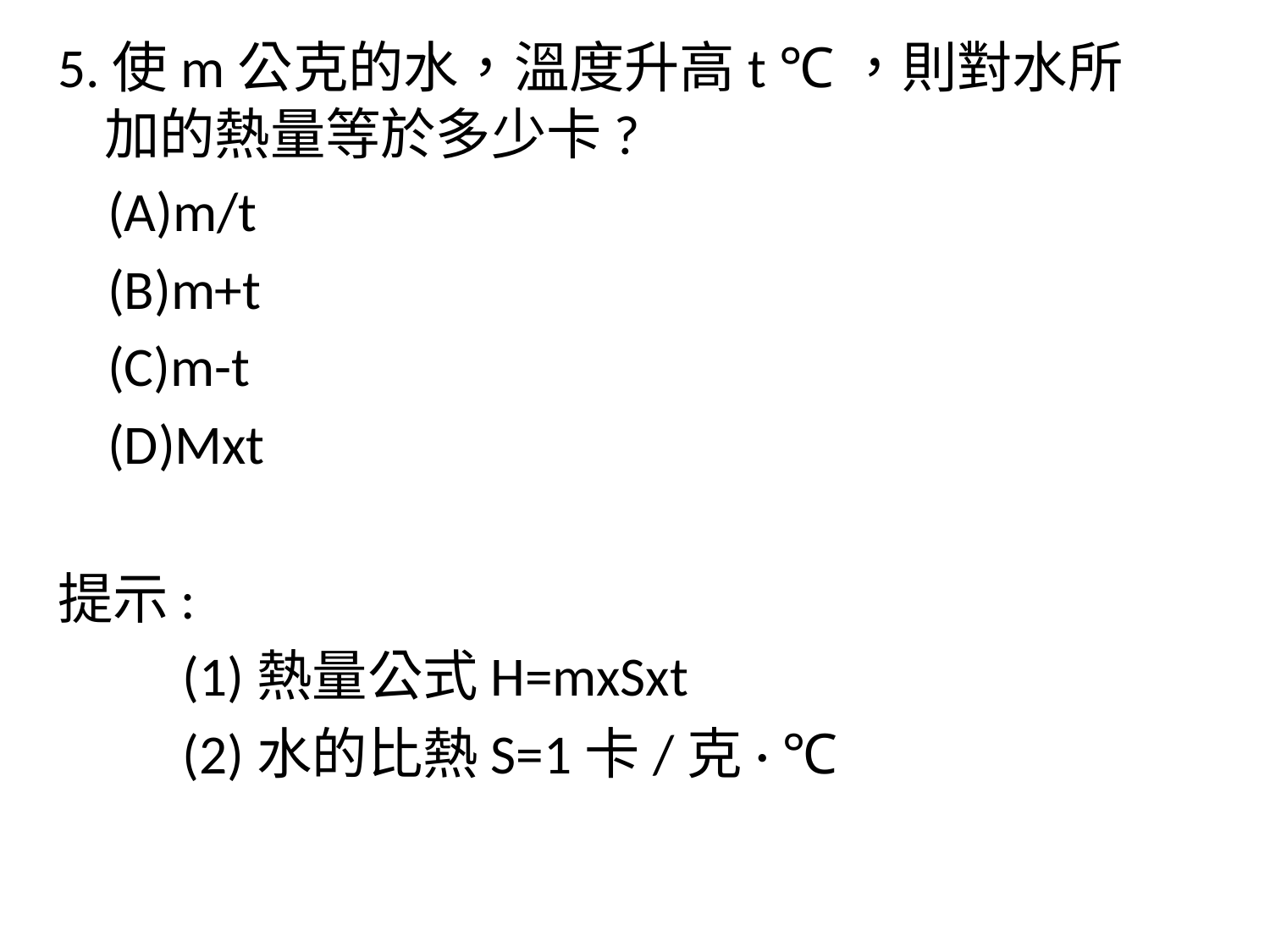

5.使m公克的水，溫度升高t ℃，則對水所加的熱量等於多少卡?
    (A)m/t
    (B)m+t
    (C)m-t
    (D)Mxt

提示:
          (1)熱量公式H=mxSxt
          (2)水的比熱S=1卡/克· ℃